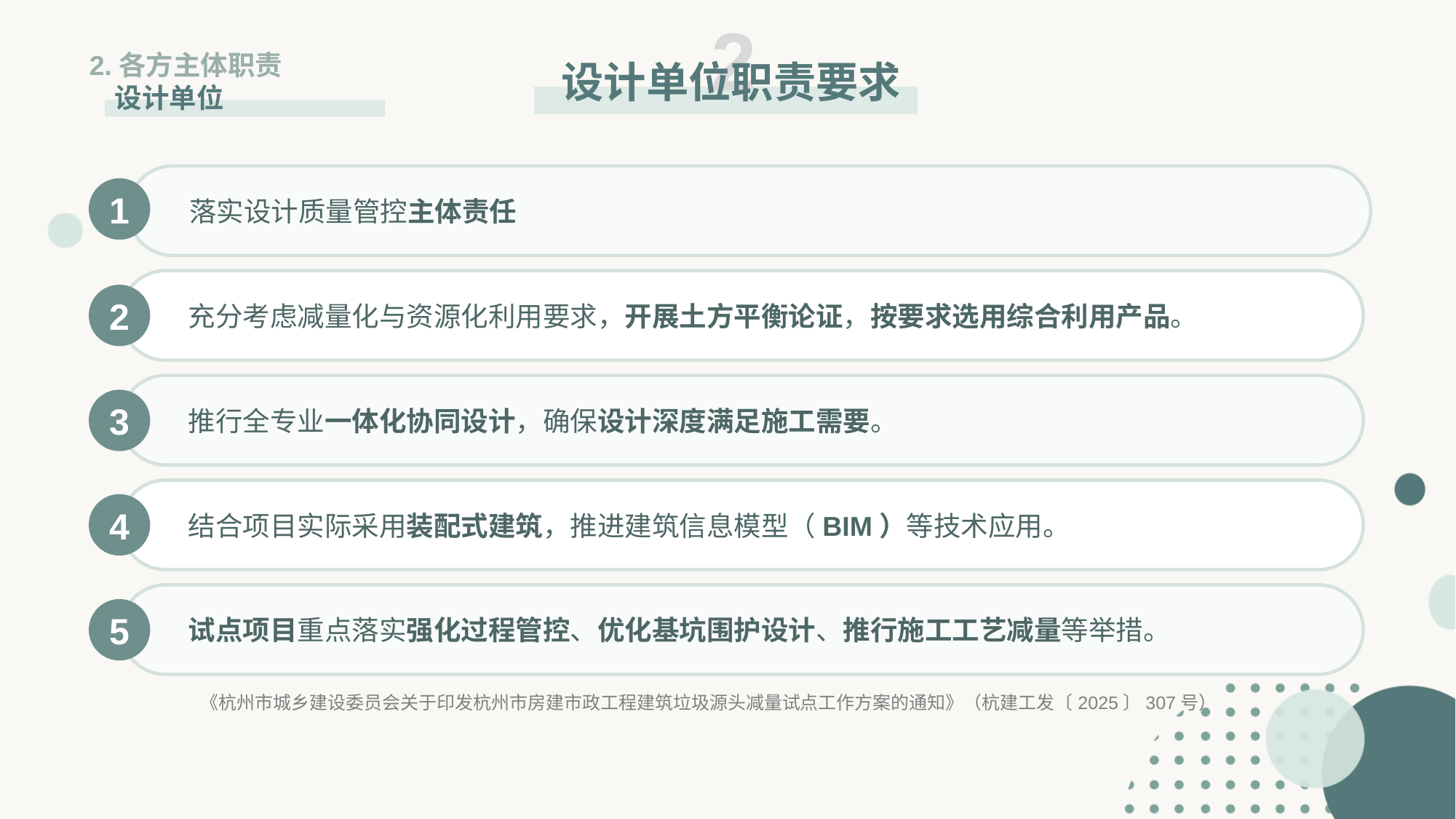

2
设计单位职责要求

2.各方主体职责
   设计单位
     落实设计质量管控主体责任
1
      充分考虑减量化与资源化利用要求，开展土方平衡论证，按要求选用综合利用产品。
2
      推行全专业一体化协同设计，确保设计深度满足施工需要。
3
      结合项目实际采用装配式建筑，推进建筑信息模型（BIM）等技术应用。
4
      试点项目重点落实强化过程管控、优化基坑围护设计、推行施工工艺减量等举措。
5
《杭州市城乡建设委员会关于印发杭州市房建市政工程建筑垃圾源头减量试点工作方案的通知》（杭建工发〔2025〕307号）